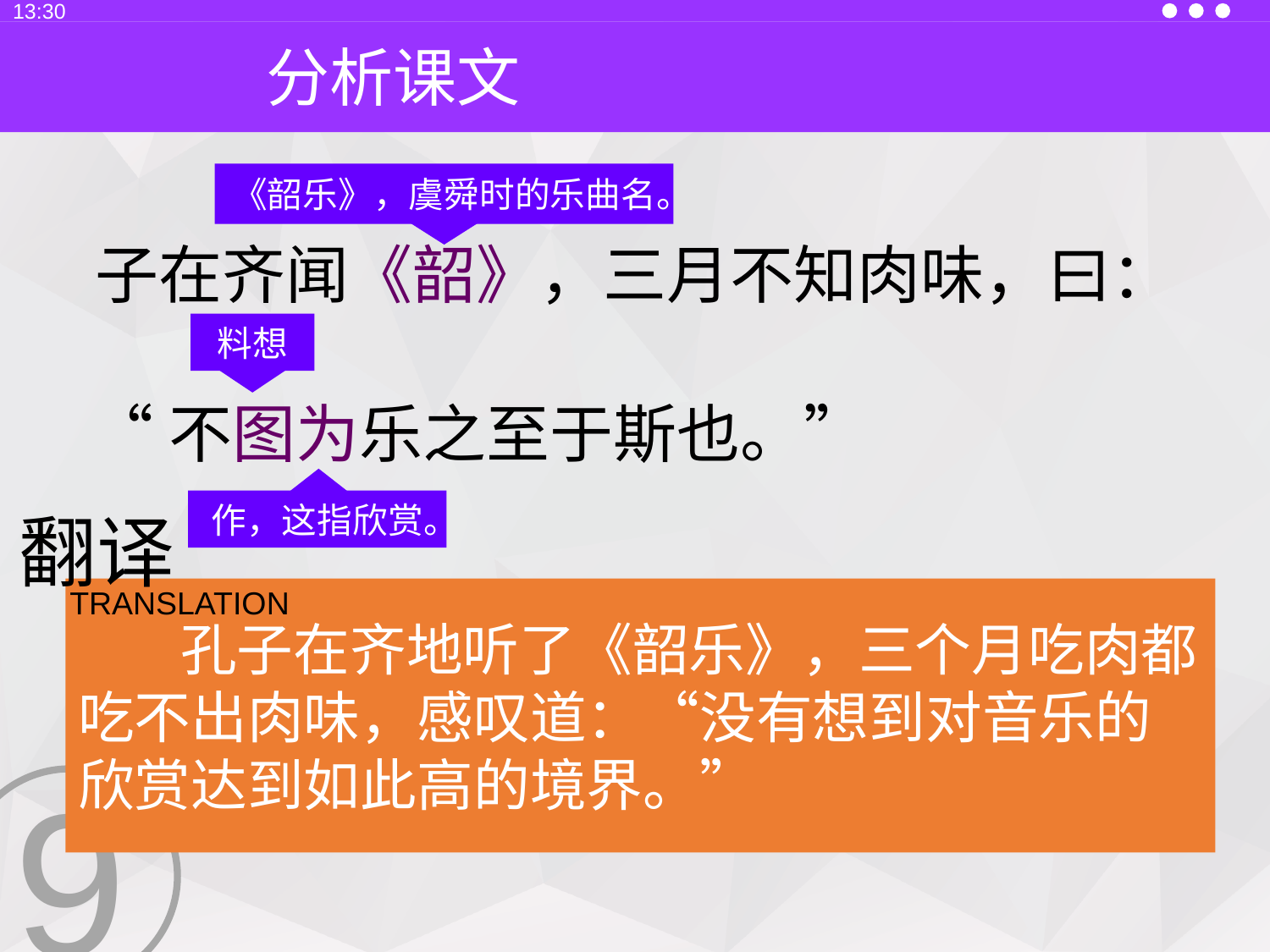

13:30

分析课文
《韶乐》，虞舜时的乐曲名。

子在齐闻《韶》，三月不知肉味，曰：
料想

“不图为乐之至于斯也。”

作，这指欣赏。
翻译
TRANSLATION
       孔子在齐地听了《韶乐》，三个月吃肉都吃不出肉味，感叹道：“没有想到对音乐的欣赏达到如此高的境界。”
9